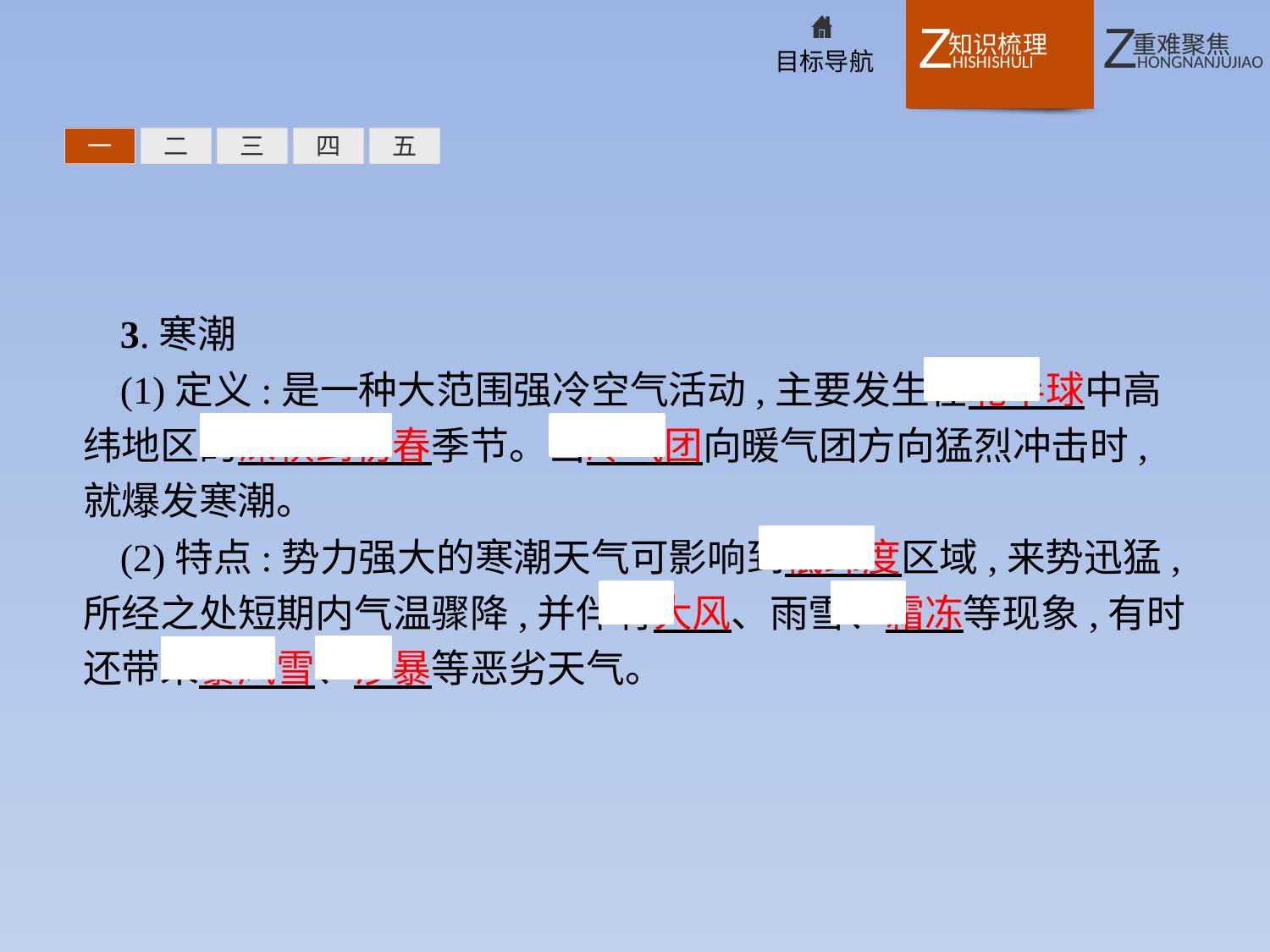

一
二
三
四
五
3.寒潮
(1)定义:是一种大范围强冷空气活动,主要发生在北半球中高纬地区的深秋到初春季节。当冷气团向暖气团方向猛烈冲击时,就爆发寒潮。
(2)特点:势力强大的寒潮天气可影响到低纬度区域,来势迅猛,所经之处短期内气温骤降,并伴有大风、雨雪、霜冻等现象,有时还带来暴风雪、沙暴等恶劣天气。